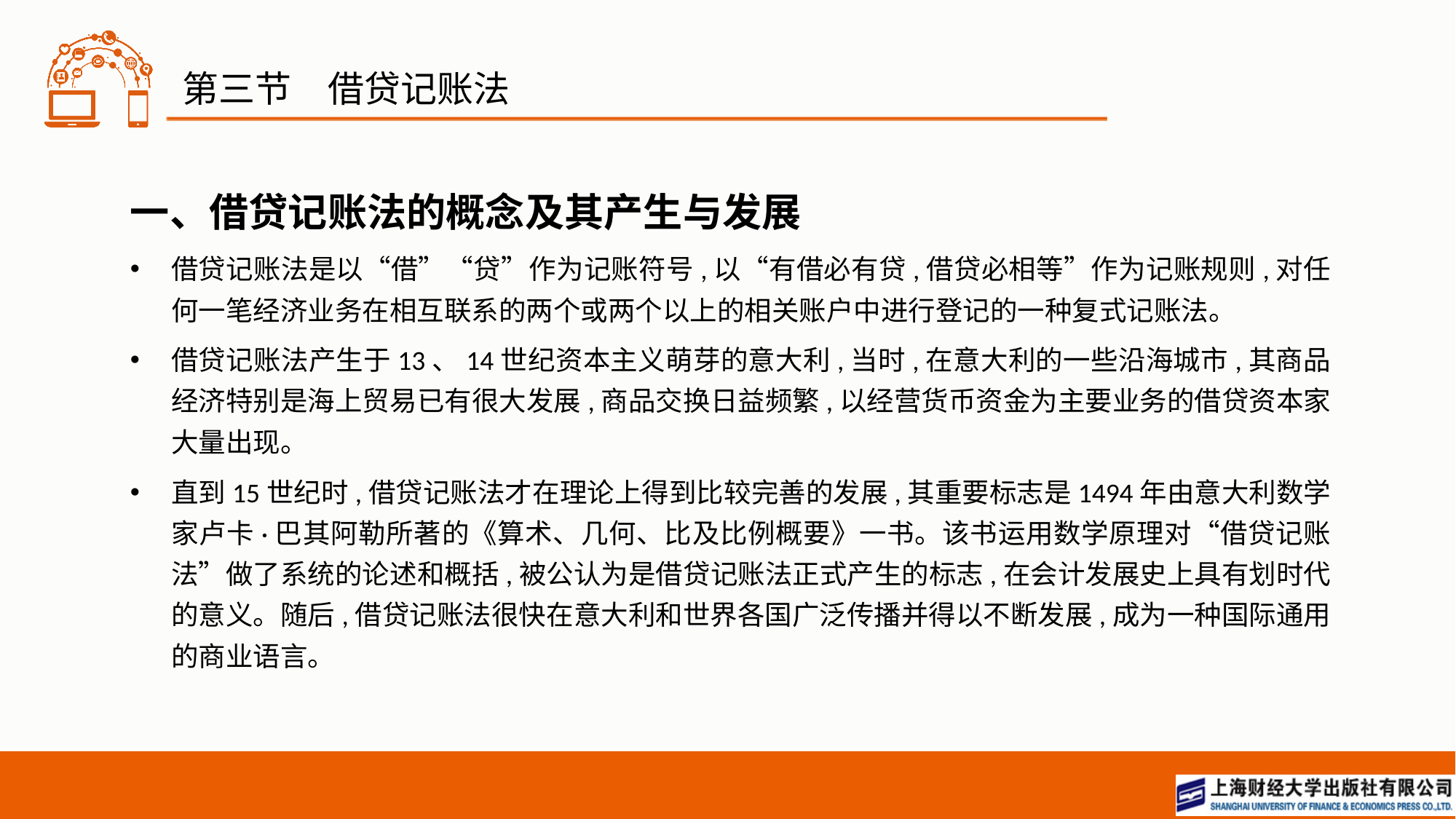

# 第三节　借贷记账法
一、借贷记账法的概念及其产生与发展
借贷记账法是以“借”“贷”作为记账符号,以“有借必有贷,借贷必相等”作为记账规则,对任何一笔经济业务在相互联系的两个或两个以上的相关账户中进行登记的一种复式记账法。
借贷记账法产生于13、14世纪资本主义萌芽的意大利,当时,在意大利的一些沿海城市,其商品经济特别是海上贸易已有很大发展,商品交换日益频繁,以经营货币资金为主要业务的借贷资本家大量出现。
直到15世纪时,借贷记账法才在理论上得到比较完善的发展,其重要标志是1494年由意大利数学家卢卡·巴其阿勒所著的《算术、几何、比及比例概要》一书。该书运用数学原理对“借贷记账法”做了系统的论述和概括,被公认为是借贷记账法正式产生的标志,在会计发展史上具有划时代的意义。随后,借贷记账法很快在意大利和世界各国广泛传播并得以不断发展,成为一种国际通用的商业语言。